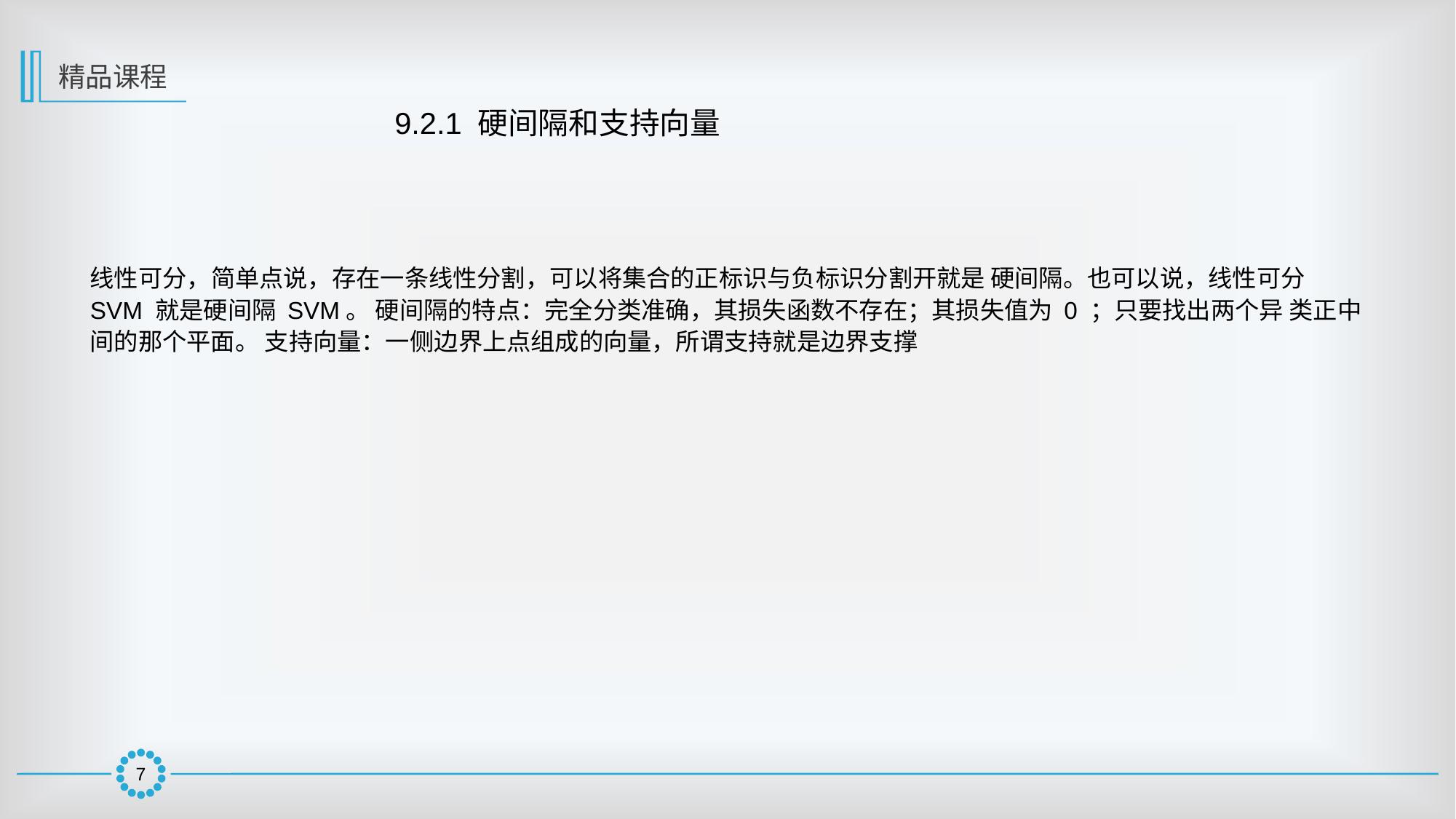

精品课程
9.2.1 硬间隔和支持向量
线性可分，简单点说，存在一条线性分割，可以将集合的正标识与负标识分割开就是 硬间隔。也可以说，线性可分 SVM 就是硬间隔 SVM。 硬间隔的特点：完全分类准确，其损失函数不存在；其损失值为 0 ；只要找出两个异 类正中间的那个平面。 支持向量：一侧边界上点组成的向量，所谓支持就是边界支撑

7